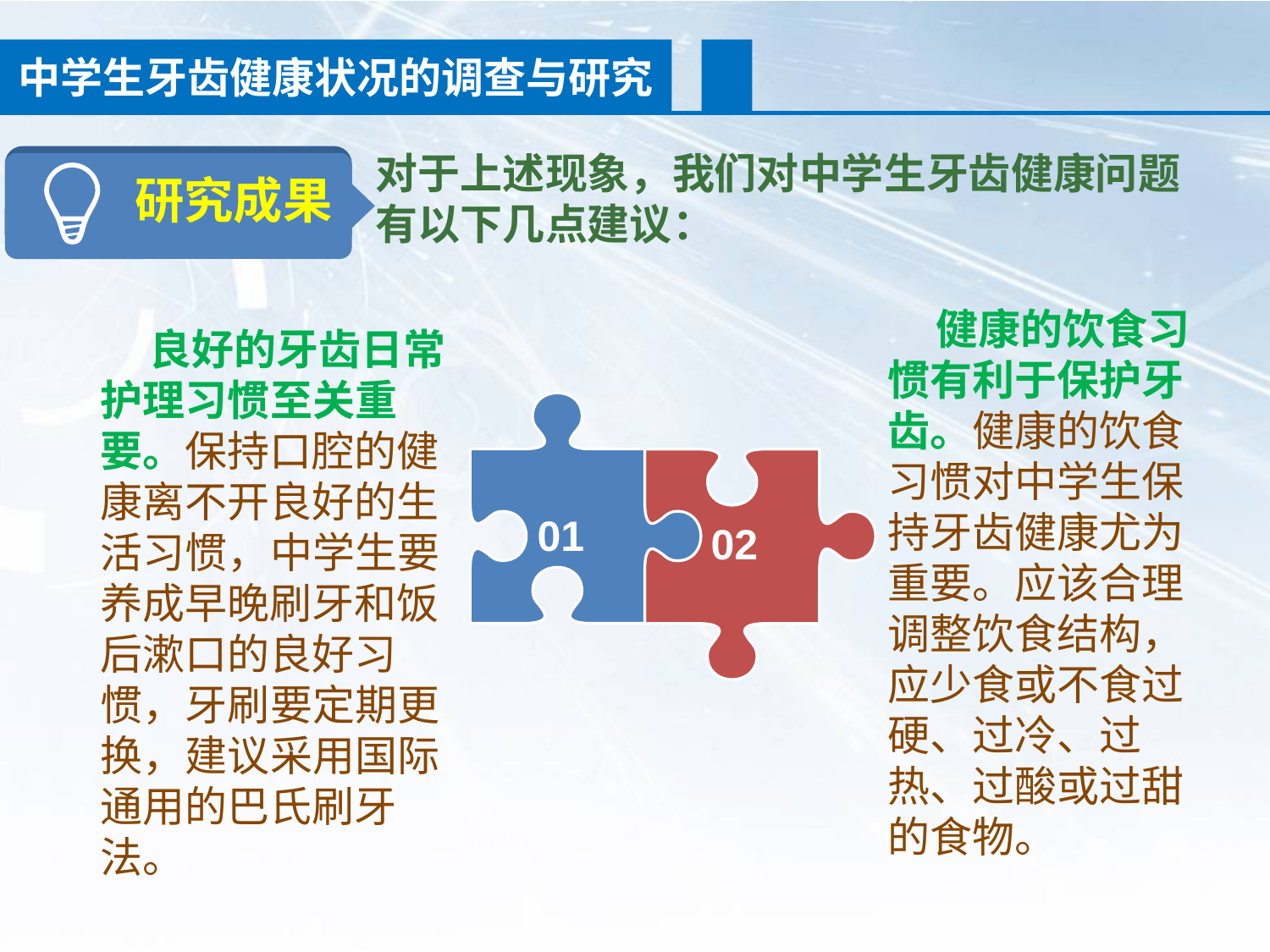

中学生牙齿健康状况的调查与研究

对于上述现象，我们对中学生牙齿健康问题有以下几点建议：

研究成果
    健康的饮食习惯有利于保护牙齿。健康的饮食习惯对中学生保持牙齿健康尤为重要。应该合理调整饮食结构，应少食或不食过硬、过冷、过热、过酸或过甜的食物。
    良好的牙齿日常护理习惯至关重要。保持口腔的健康离不开良好的生活习惯，中学生要养成早晚刷牙和饭后漱口的良好习惯，牙刷要定期更换，建议采用国际通用的巴氏刷牙法。

01
02